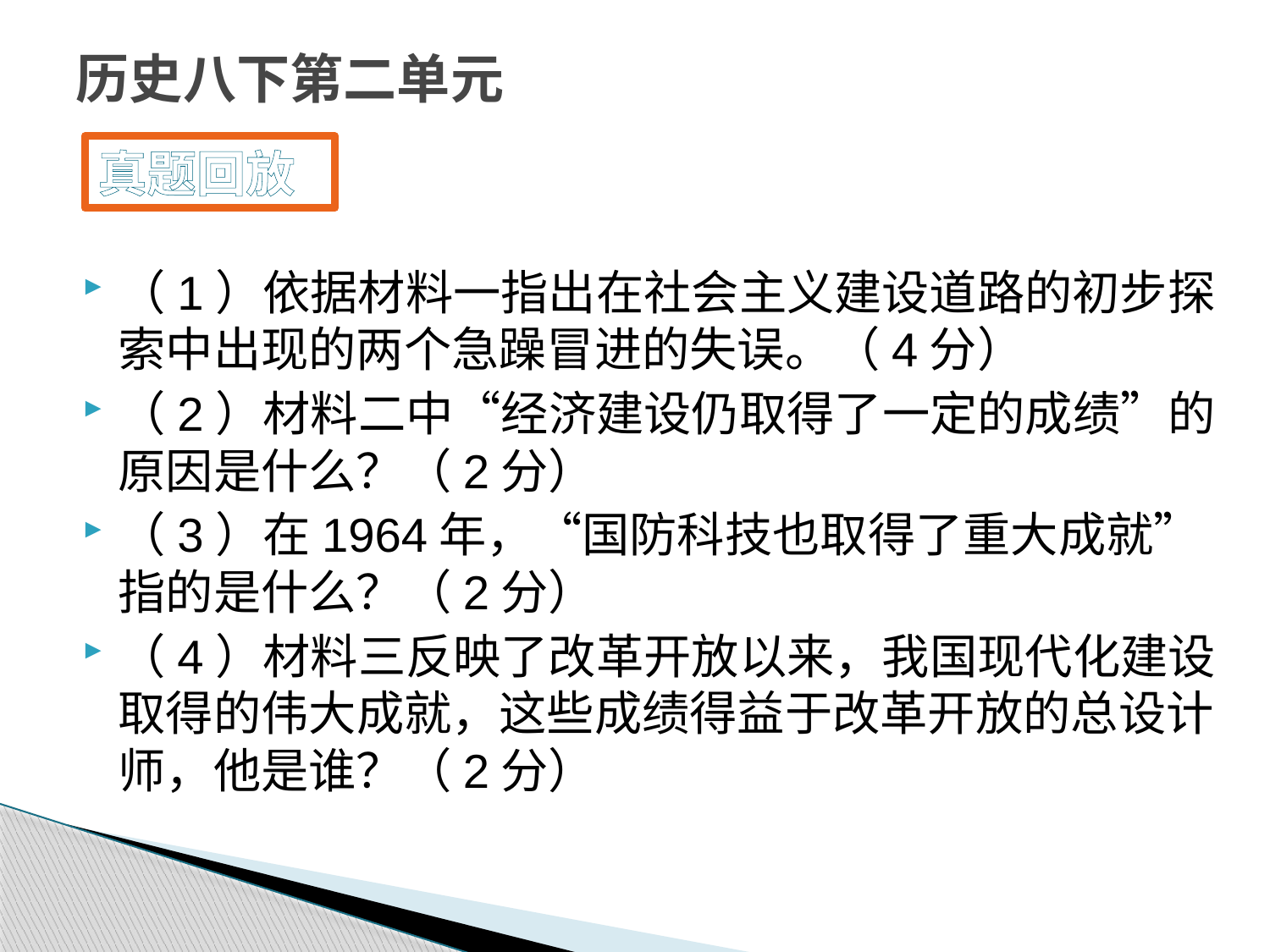

# 历史八下第二单元
真题回放
（1）依据材料一指出在社会主义建设道路的初步探索中出现的两个急躁冒进的失误。（4分）
（2）材料二中“经济建设仍取得了一定的成绩”的原因是什么？（2分）
（3）在1964年，“国防科技也取得了重大成就”指的是什么？（2分）
（4）材料三反映了改革开放以来，我国现代化建设取得的伟大成就，这些成绩得益于改革开放的总设计师，他是谁？（2分）